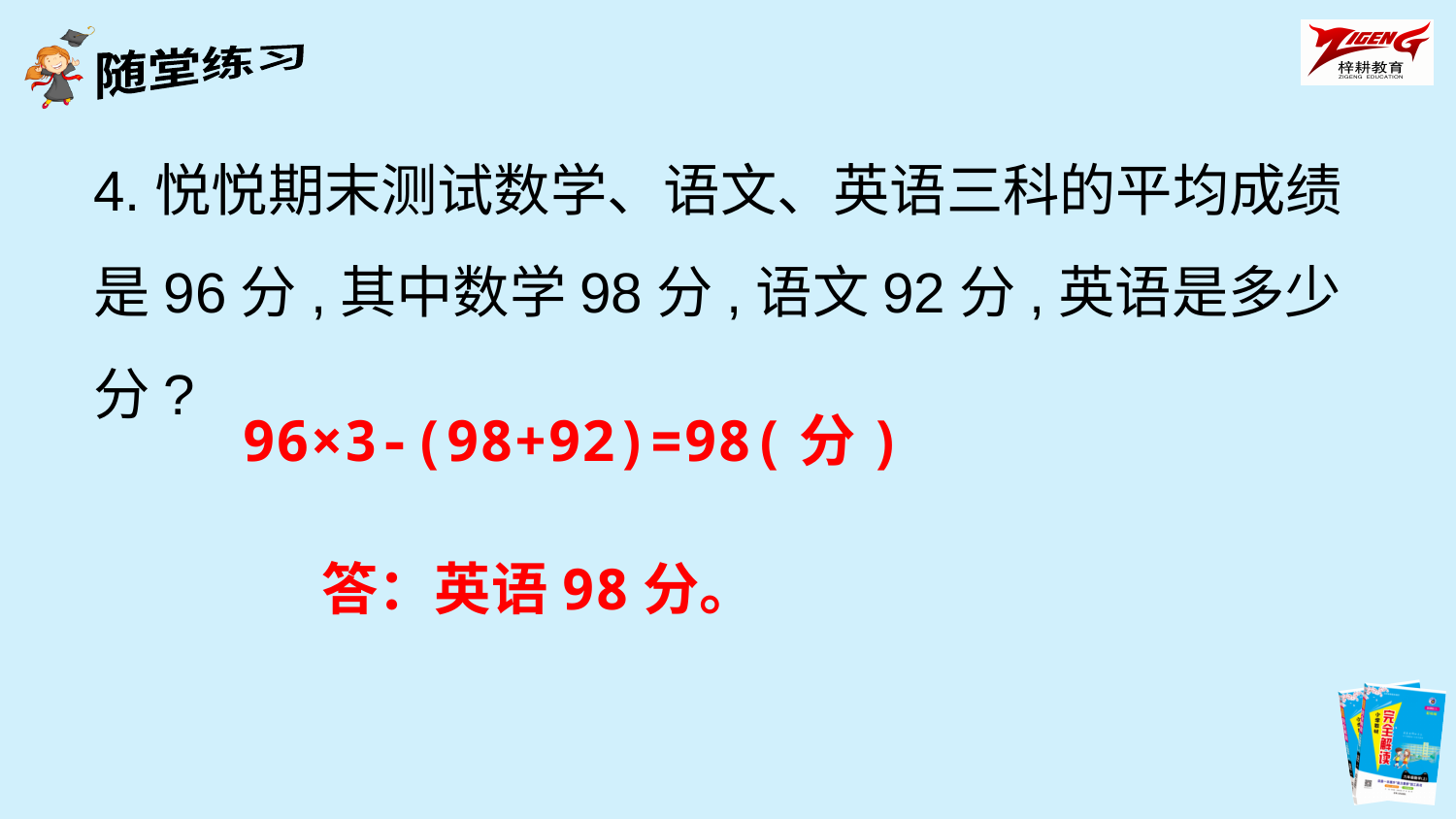

4.悦悦期末测试数学、语文、英语三科的平均成绩是96分,其中数学98分,语文92分,英语是多少分?
96×3-(98+92)=98(分)
答：英语98分。